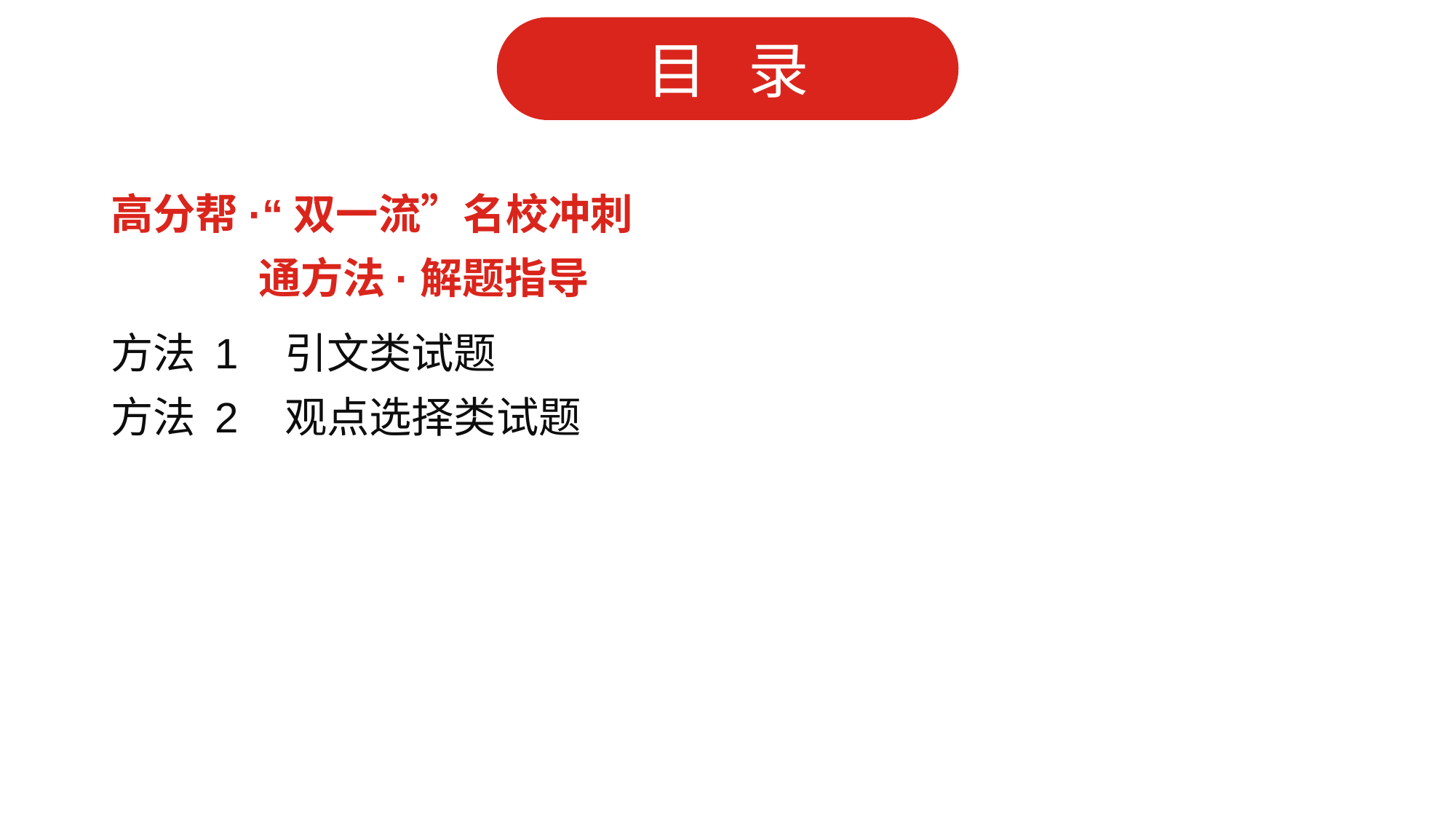

# 高分帮·“双一流”名校冲刺
          通方法·解题指导
方法 1   引文类试题
方法 2   观点选择类试题